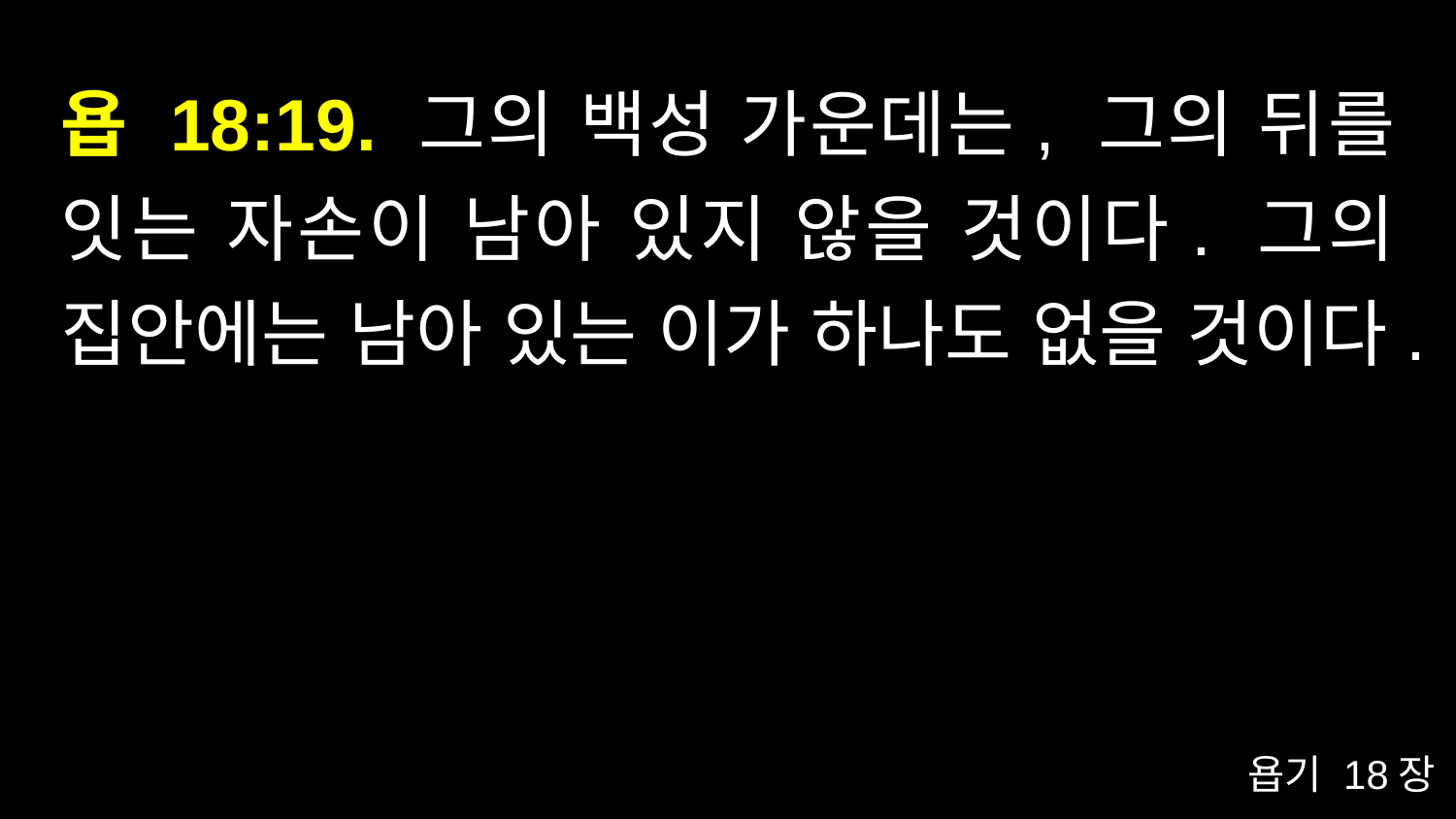

# 욥 18:19. 그의 백성 가운데는, 그의 뒤를 잇는 자손이 남아 있지 않을 것이다. 그의 집안에는 남아 있는 이가 하나도 없을 것이다.
욥기 18장